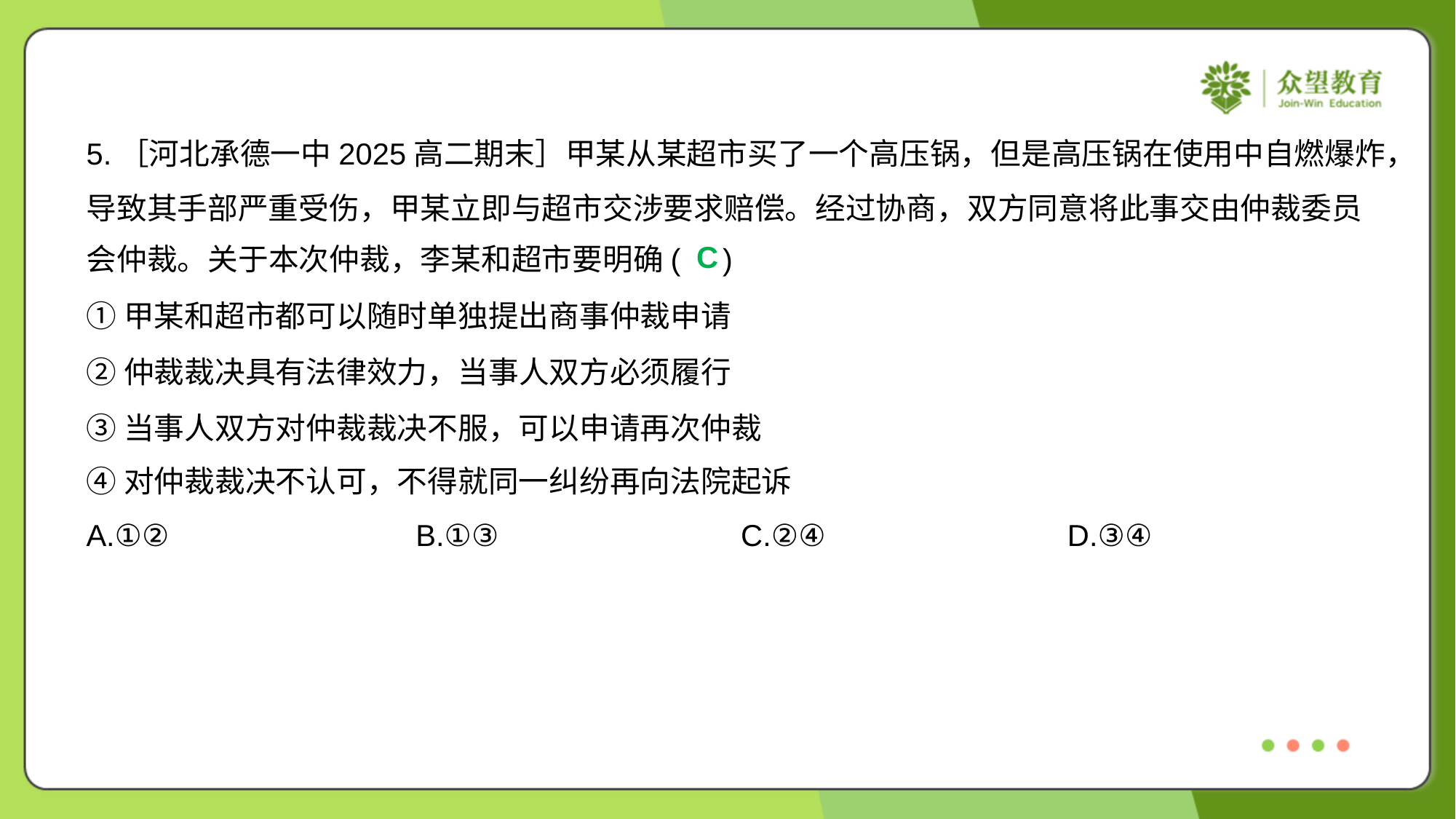

5.［河北承德一中2025高二期末］甲某从某超市买了一个高压锅，但是高压锅在使用中自燃爆炸，
导致其手部严重受伤，甲某立即与超市交涉要求赔偿。经过协商，双方同意将此事交由仲裁委员
会仲裁。关于本次仲裁，李某和超市要明确(     )
C
①甲某和超市都可以随时单独提出商事仲裁申请
②仲裁裁决具有法律效力，当事人双方必须履行
③当事人双方对仲裁裁决不服，可以申请再次仲裁
④对仲裁裁决不认可，不得就同一纠纷再向法院起诉
A.①②	B.①③	C.②④	D.③④